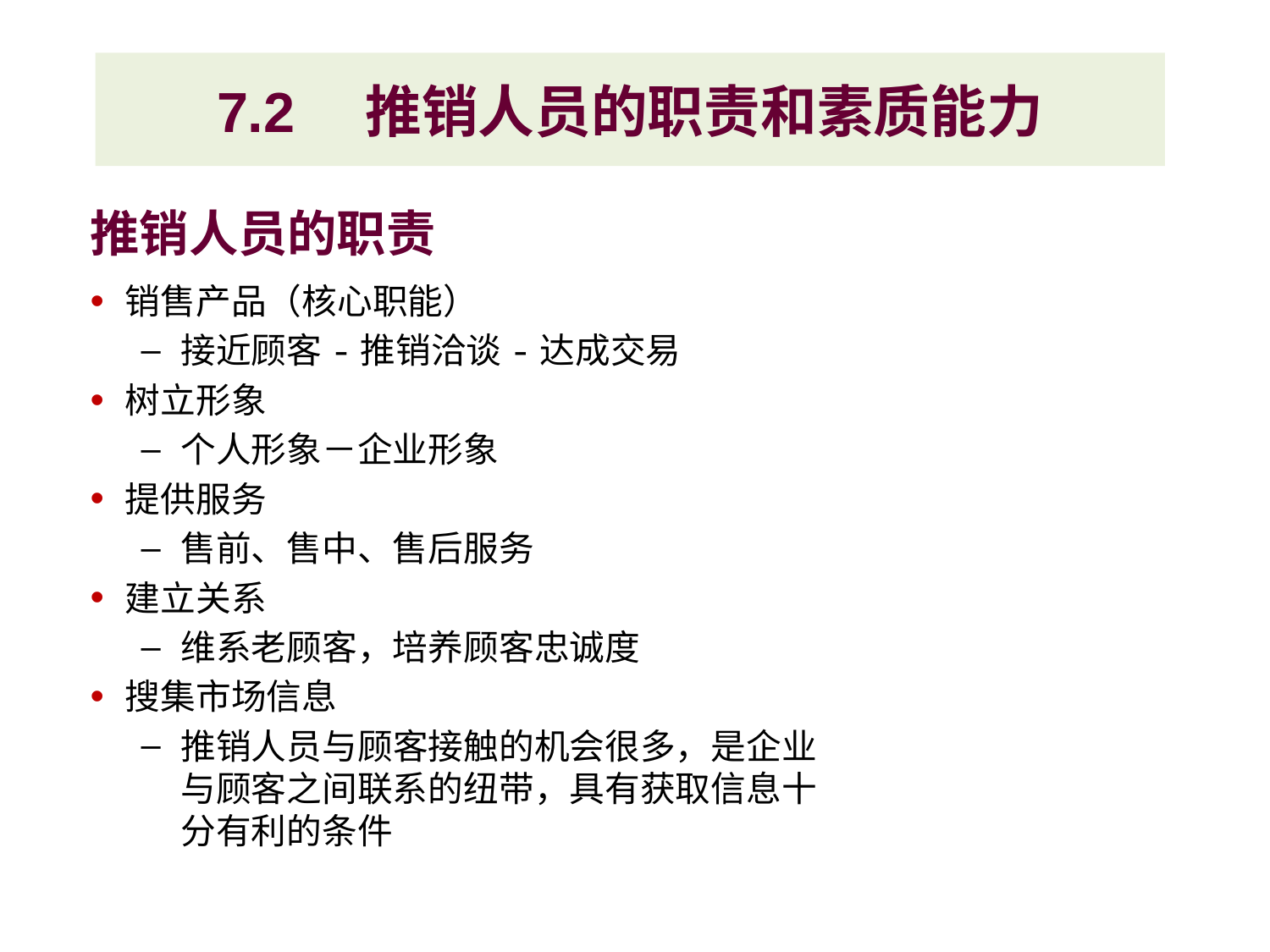

# 7.2　推销人员的职责和素质能力
推销人员的职责
销售产品（核心职能）
接近顾客-推销洽谈-达成交易
树立形象
个人形象－企业形象
提供服务
售前、售中、售后服务
建立关系
维系老顾客，培养顾客忠诚度
搜集市场信息
推销人员与顾客接触的机会很多，是企业与顾客之间联系的纽带，具有获取信息十分有利的条件